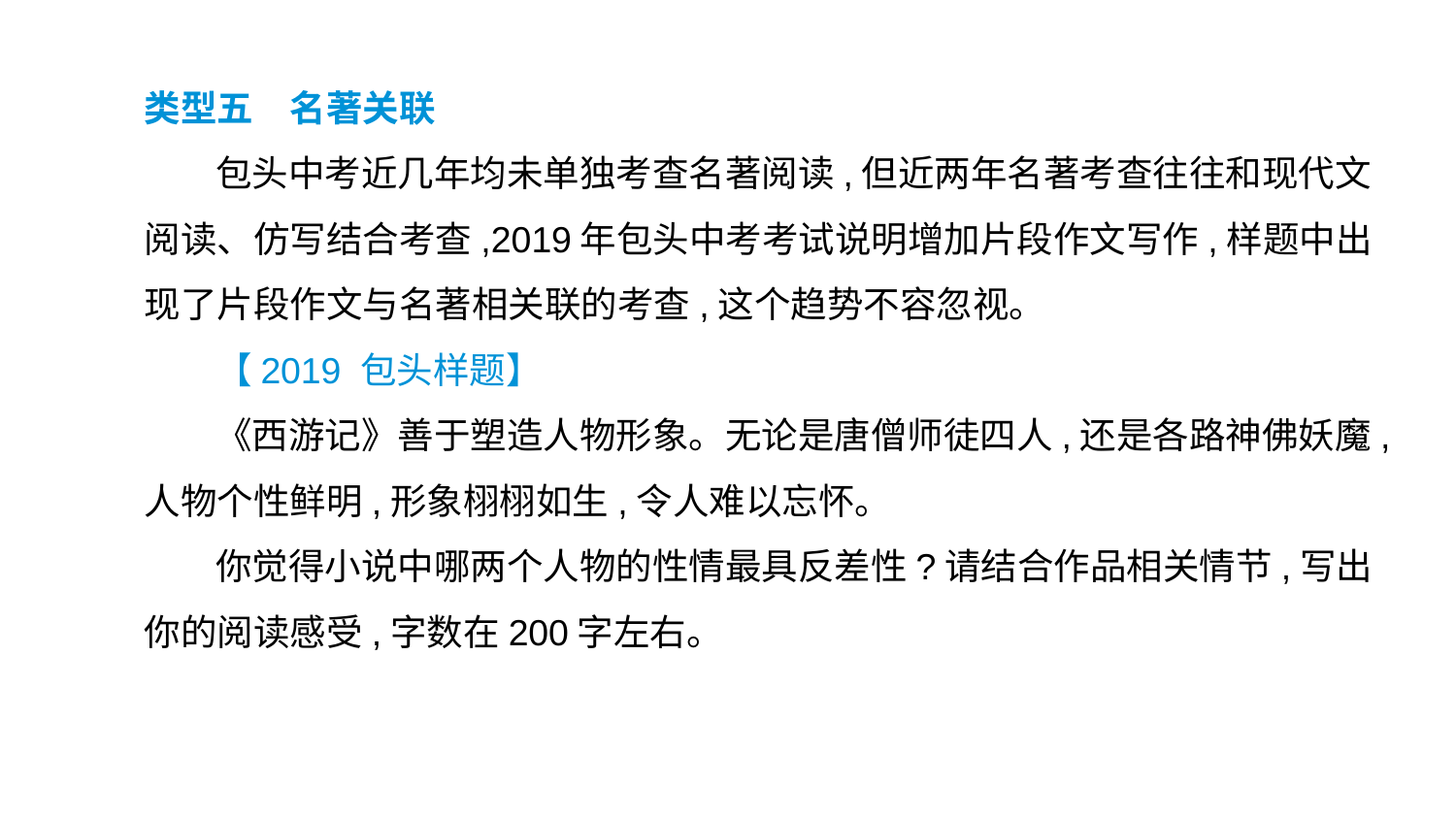

类型五　名著关联
包头中考近几年均未单独考查名著阅读,但近两年名著考查往往和现代文阅读、仿写结合考查,2019年包头中考考试说明增加片段作文写作,样题中出现了片段作文与名著相关联的考查,这个趋势不容忽视。
【2019 包头样题】
《西游记》善于塑造人物形象。无论是唐僧师徒四人,还是各路神佛妖魔,人物个性鲜明,形象栩栩如生,令人难以忘怀。
你觉得小说中哪两个人物的性情最具反差性?请结合作品相关情节,写出你的阅读感受,字数在200字左右。